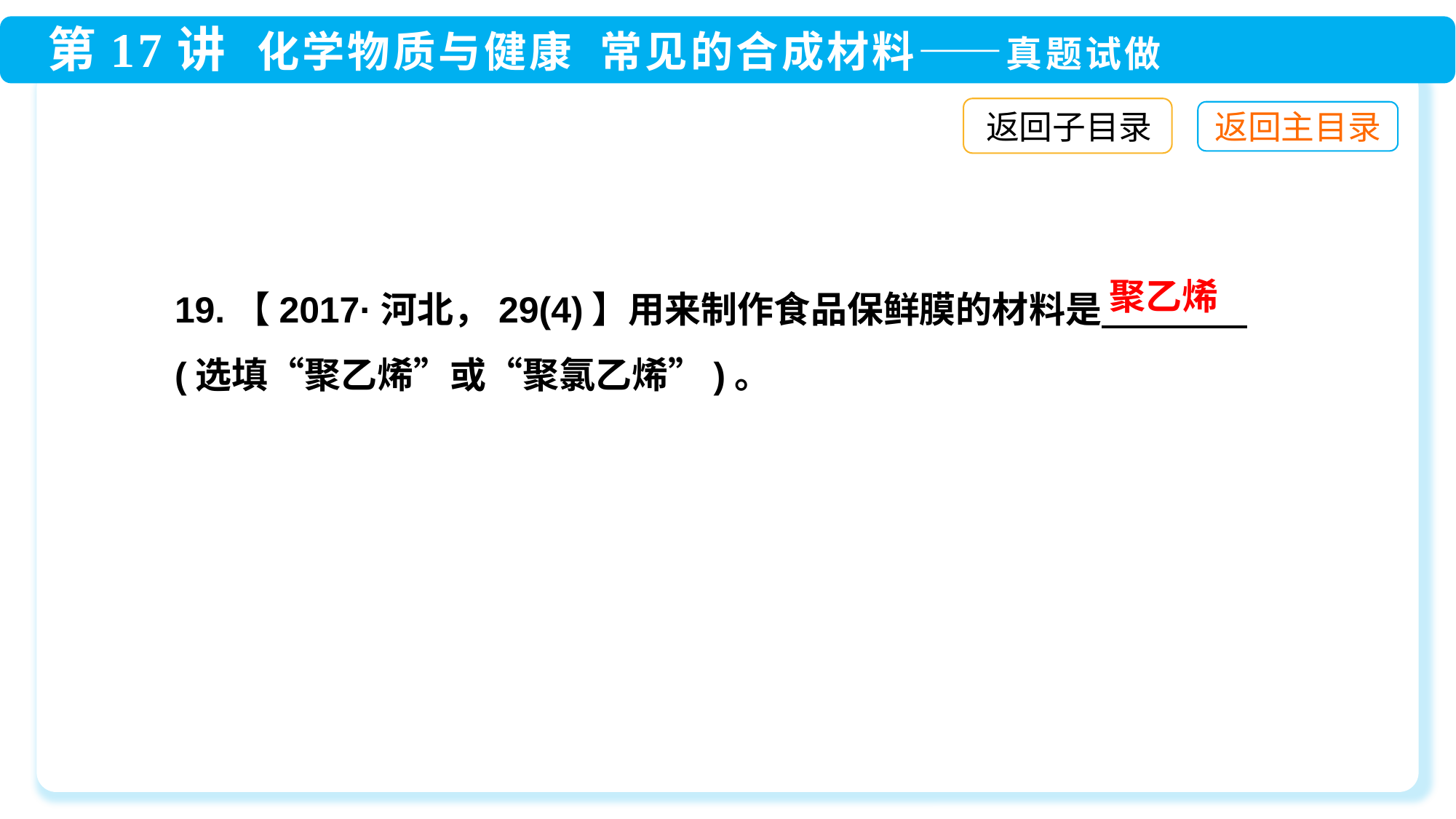

返回子目录
19.【2017·河北，29(4)】用来制作食品保鲜膜的材料是　　　　(选填“聚乙烯”或“聚氯乙烯”)。
聚乙烯